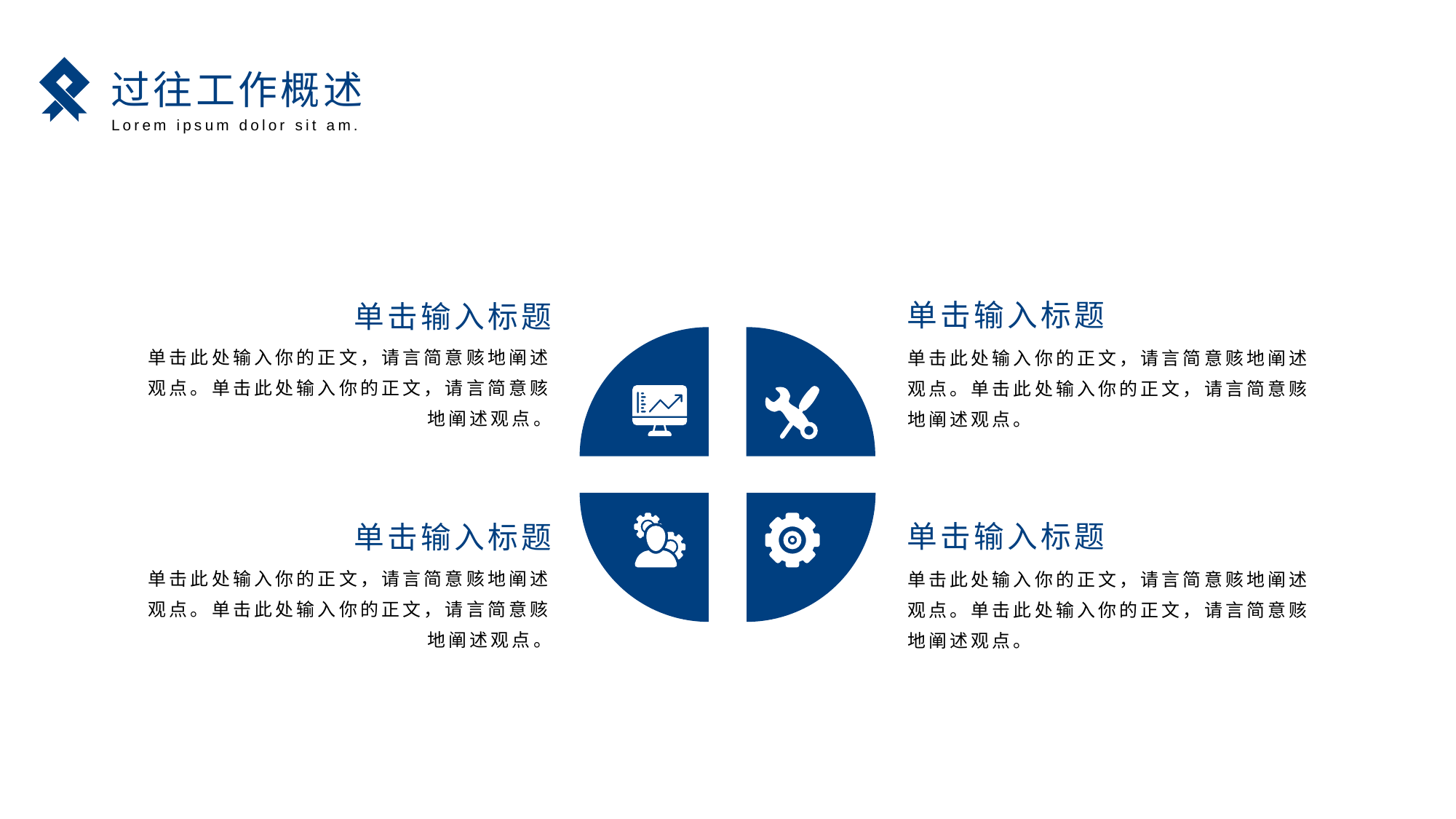

过往工作概述

Lorem ipsum dolor sit am.
单击输入标题
单击输入标题

单击此处输入你的正文，请言简意赅地阐述观点。单击此处输入你的正文，请言简意赅地阐述观点。
单击此处输入你的正文，请言简意赅地阐述观点。单击此处输入你的正文，请言简意赅地阐述观点。

单击输入标题
单击输入标题
单击此处输入你的正文，请言简意赅地阐述观点。单击此处输入你的正文，请言简意赅地阐述观点。
单击此处输入你的正文，请言简意赅地阐述观点。单击此处输入你的正文，请言简意赅地阐述观点。